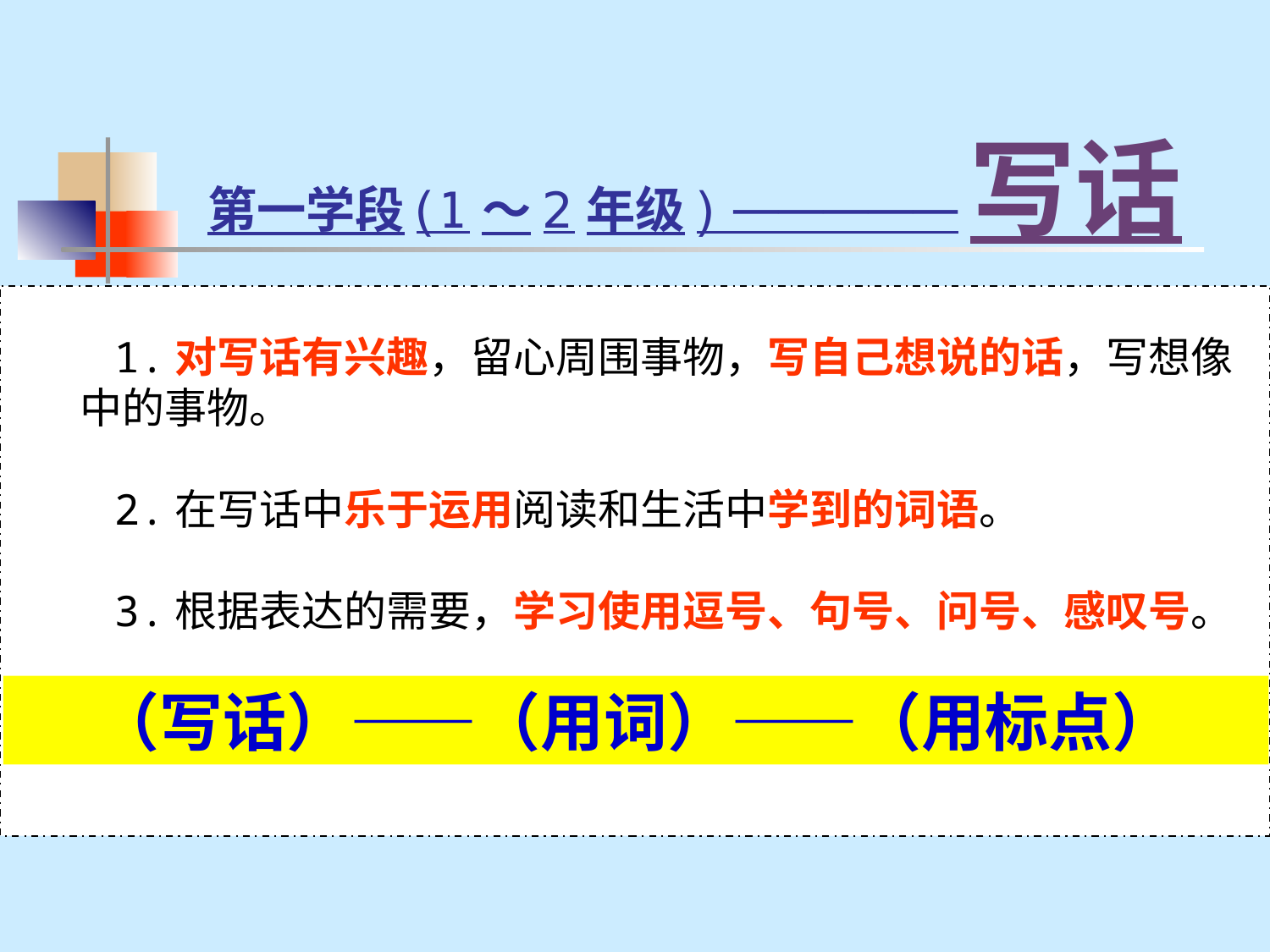

第一学段(1～2年级) —————写话

    1.对写话有兴趣，留心周围事物，写自己想说的话，写想像
      中的事物。

    2.在写话中乐于运用阅读和生活中学到的词语。

    3.根据表达的需要，学习使用逗号、句号、问号、感叹号。

（写话）——（用词）——（用标点）